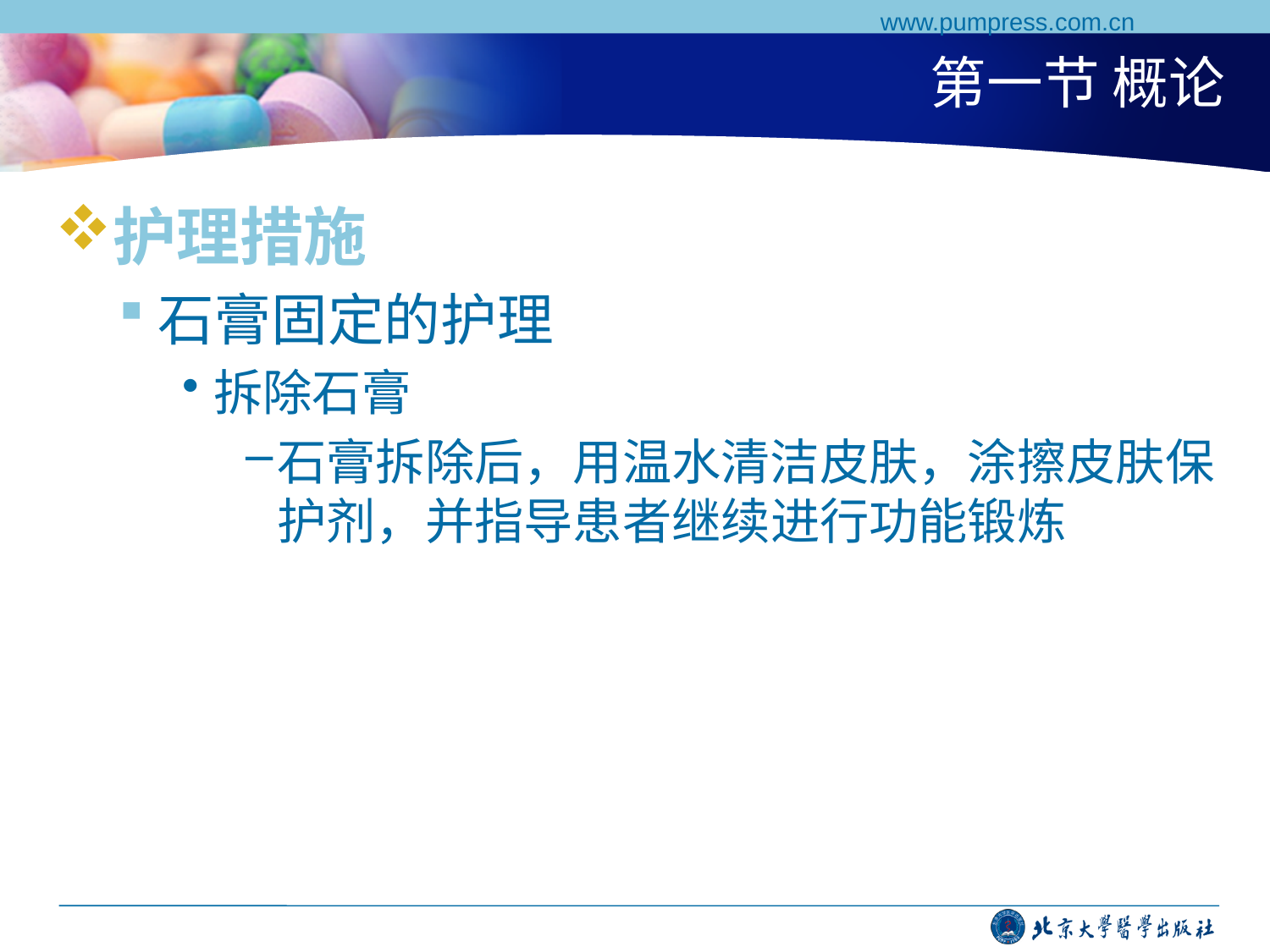

www.pumpress.com.cn
# 第一节 概论
护理措施
石膏固定的护理
拆除石膏
石膏拆除后，用温水清洁皮肤，涂擦皮肤保护剂，并指导患者继续进行功能锻炼